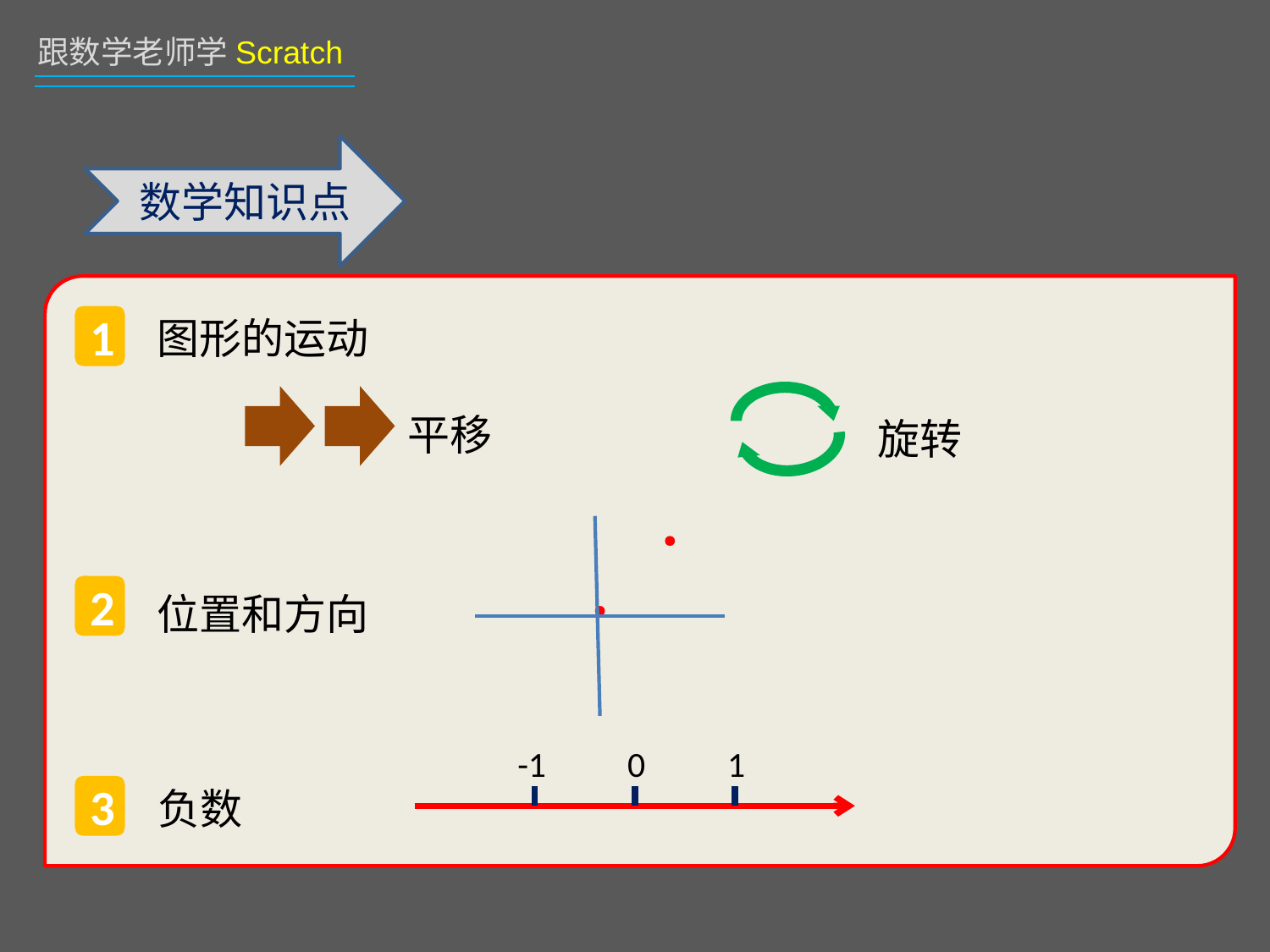

数学知识点

1
图形的运动

平移
旋转

2
位置和方向

-1
0
1
3
负数